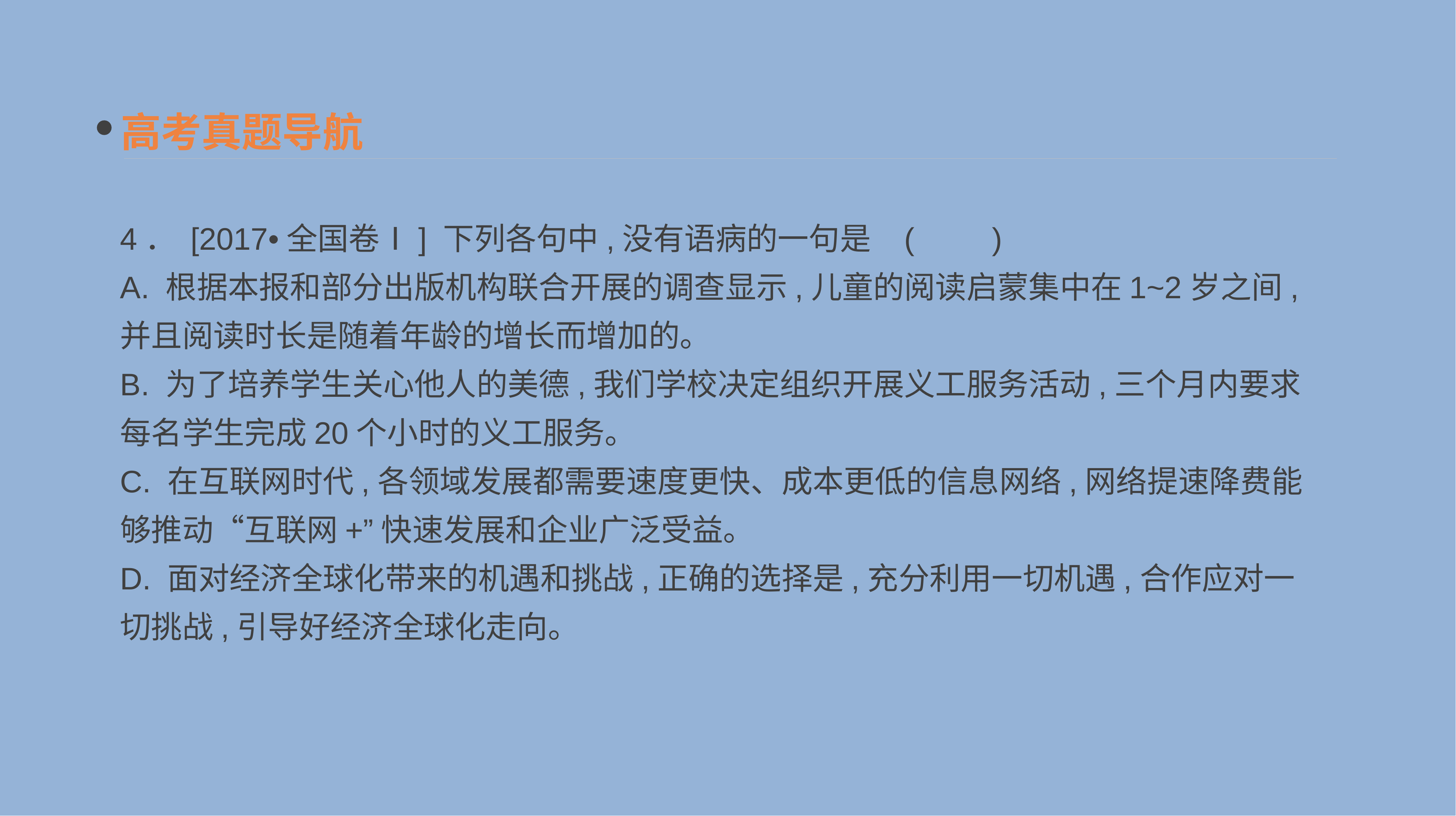

高考真题导航

4． [2017•全国卷Ⅰ] 下列各句中,没有语病的一句是	(　　)
A. 根据本报和部分出版机构联合开展的调查显示,儿童的阅读启蒙集中在1~2岁之间,并且阅读时长是随着年龄的增长而增加的。
B. 为了培养学生关心他人的美德,我们学校决定组织开展义工服务活动,三个月内要求每名学生完成20个小时的义工服务。
C. 在互联网时代,各领域发展都需要速度更快、成本更低的信息网络,网络提速降费能够推动“互联网+”快速发展和企业广泛受益。
D. 面对经济全球化带来的机遇和挑战,正确的选择是,充分利用一切机遇,合作应对一切挑战,引导好经济全球化走向。